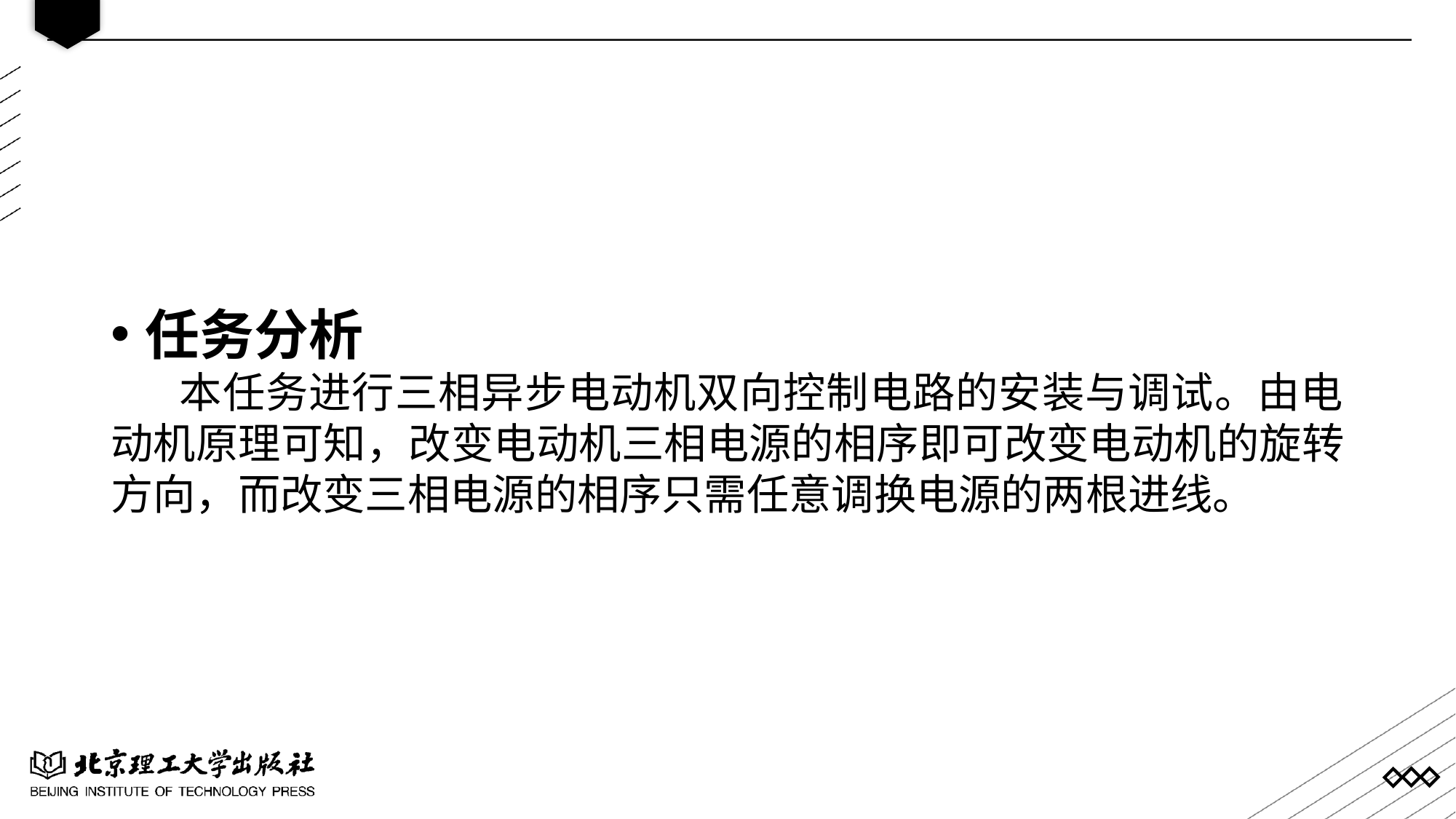

任务分析
本任务进行三相异步电动机双向控制电路的安装与调试。由电动机原理可知，改变电动机三相电源的相序即可改变电动机的旋转方向，而改变三相电源的相序只需任意调换电源的两根进线。